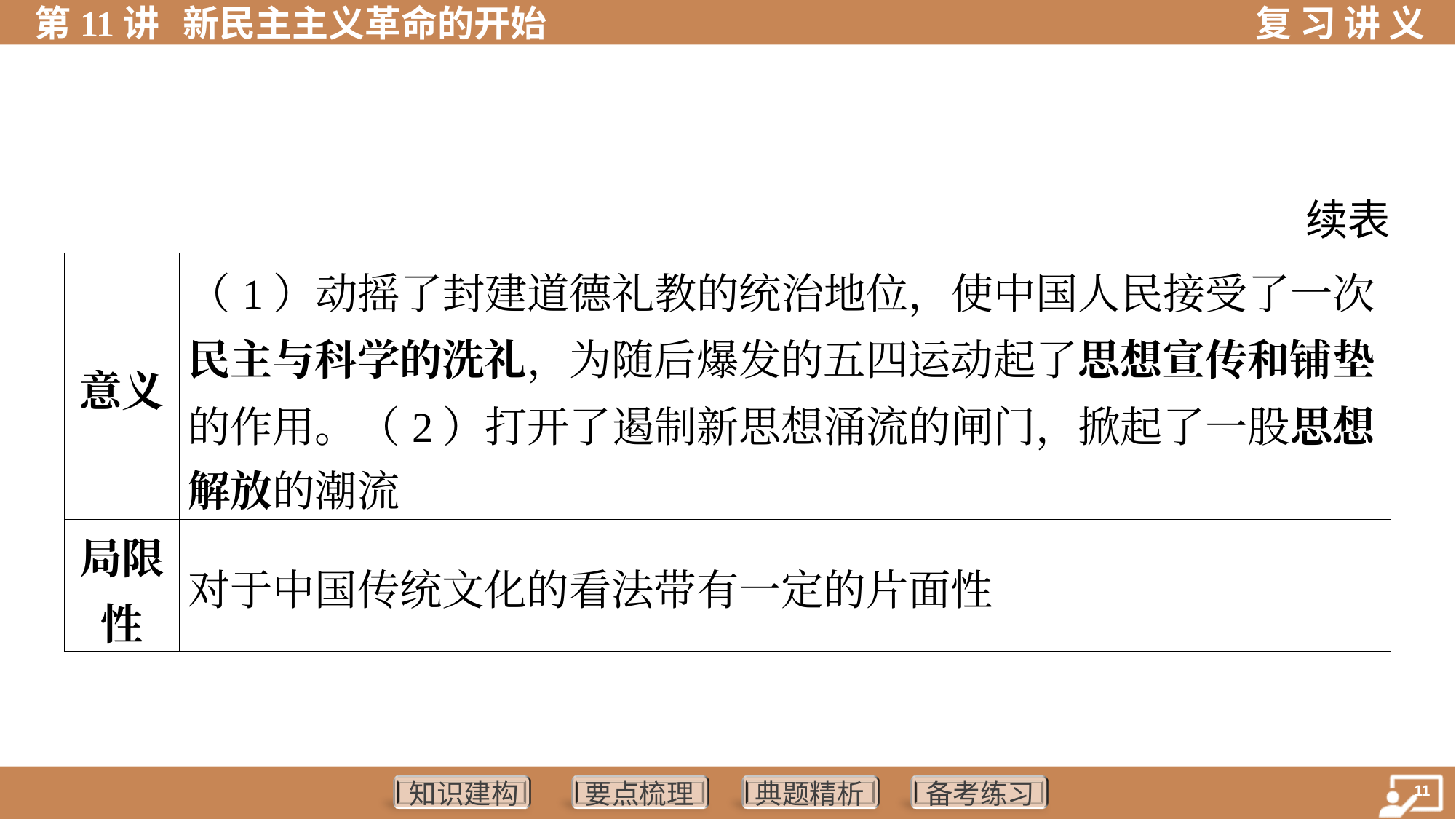

续表
| 意义 | （1）动摇了封建道德礼教的统治地位，使中国人民接受了一次 民主与科学的洗礼，为随后爆发的五四运动起了思想宣传和铺垫 的作用。（2）打开了遏制新思想涌流的闸门，掀起了一股思想 解放的潮流 |  |
| --- | --- | --- |
| 局限 性 | 对于中国传统文化的看法带有一定的片面性 |  |